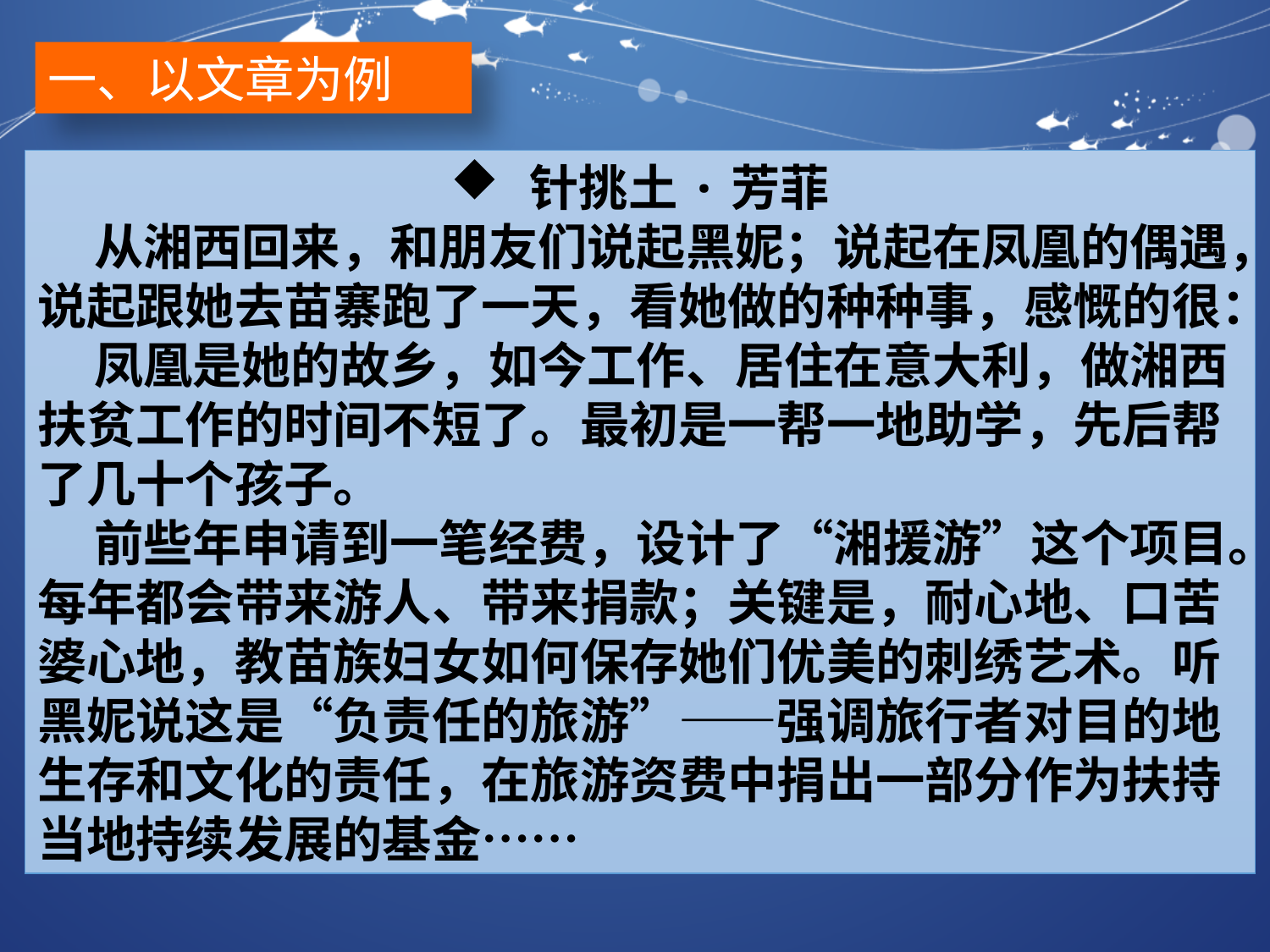

一、以文章为例
针挑土·芳菲
    从湘西回来，和朋友们说起黑妮；说起在凤凰的偶遇，说起跟她去苗寨跑了一天，看她做的种种事，感慨的很：
    凤凰是她的故乡，如今工作、居住在意大利，做湘西扶贫工作的时间不短了。最初是一帮一地助学，先后帮了几十个孩子。
    前些年申请到一笔经费，设计了“湘援游”这个项目。每年都会带来游人、带来捐款；关键是，耐心地、口苦婆心地，教苗族妇女如何保存她们优美的刺绣艺术。听黑妮说这是“负责任的旅游”——强调旅行者对目的地生存和文化的责任，在旅游资费中捐出一部分作为扶持当地持续发展的基金……